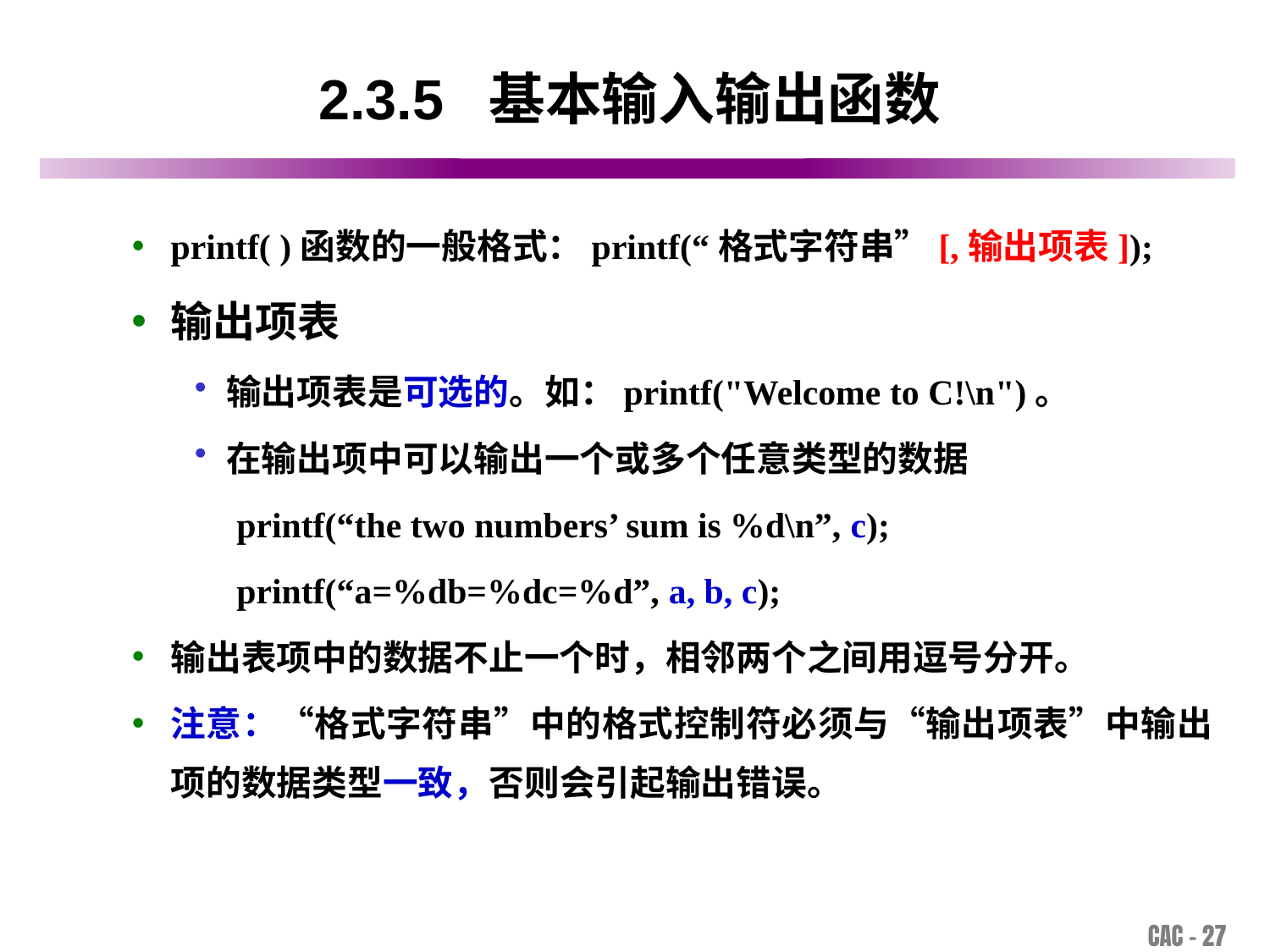

# 2.3.5  基本输入输出函数
printf( )函数的一般格式：printf(“格式字符串”[,输出项表]);
输出项表
输出项表是可选的。如：printf("Welcome to C!\n")。
在输出项中可以输出一个或多个任意类型的数据
                   printf(“the two numbers’ sum is %d\n”, c);
                   printf(“a=%db=%dc=%d”, a, b, c);
输出表项中的数据不止一个时，相邻两个之间用逗号分开。
注意：“格式字符串”中的格式控制符必须与“输出项表”中输出项的数据类型一致，否则会引起输出错误。
27